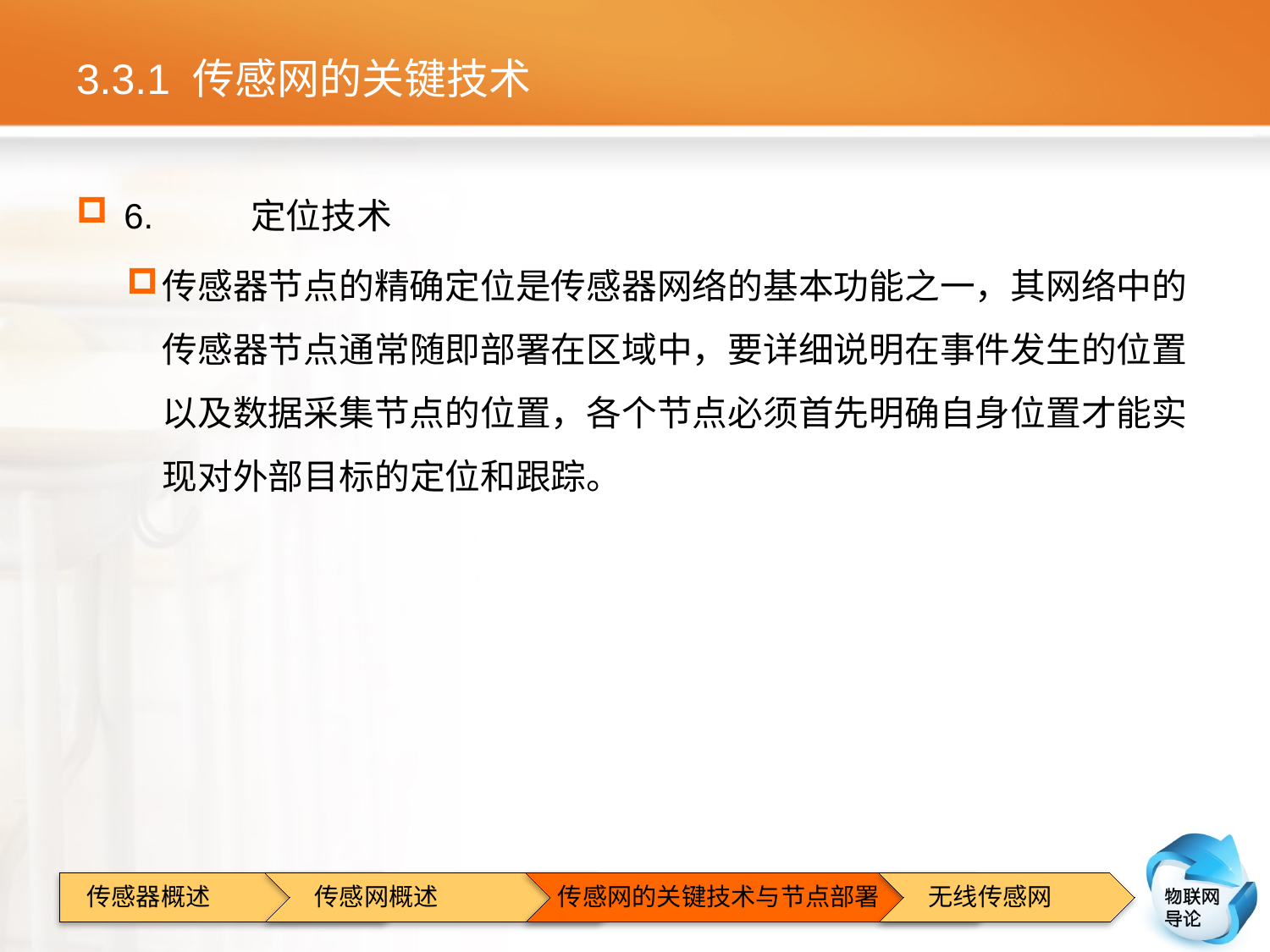

# 3.3.1 传感网的关键技术
6.	定位技术
传感器节点的精确定位是传感器网络的基本功能之一，其网络中的传感器节点通常随即部署在区域中，要详细说明在事件发生的位置以及数据采集节点的位置，各个节点必须首先明确自身位置才能实现对外部目标的定位和跟踪。